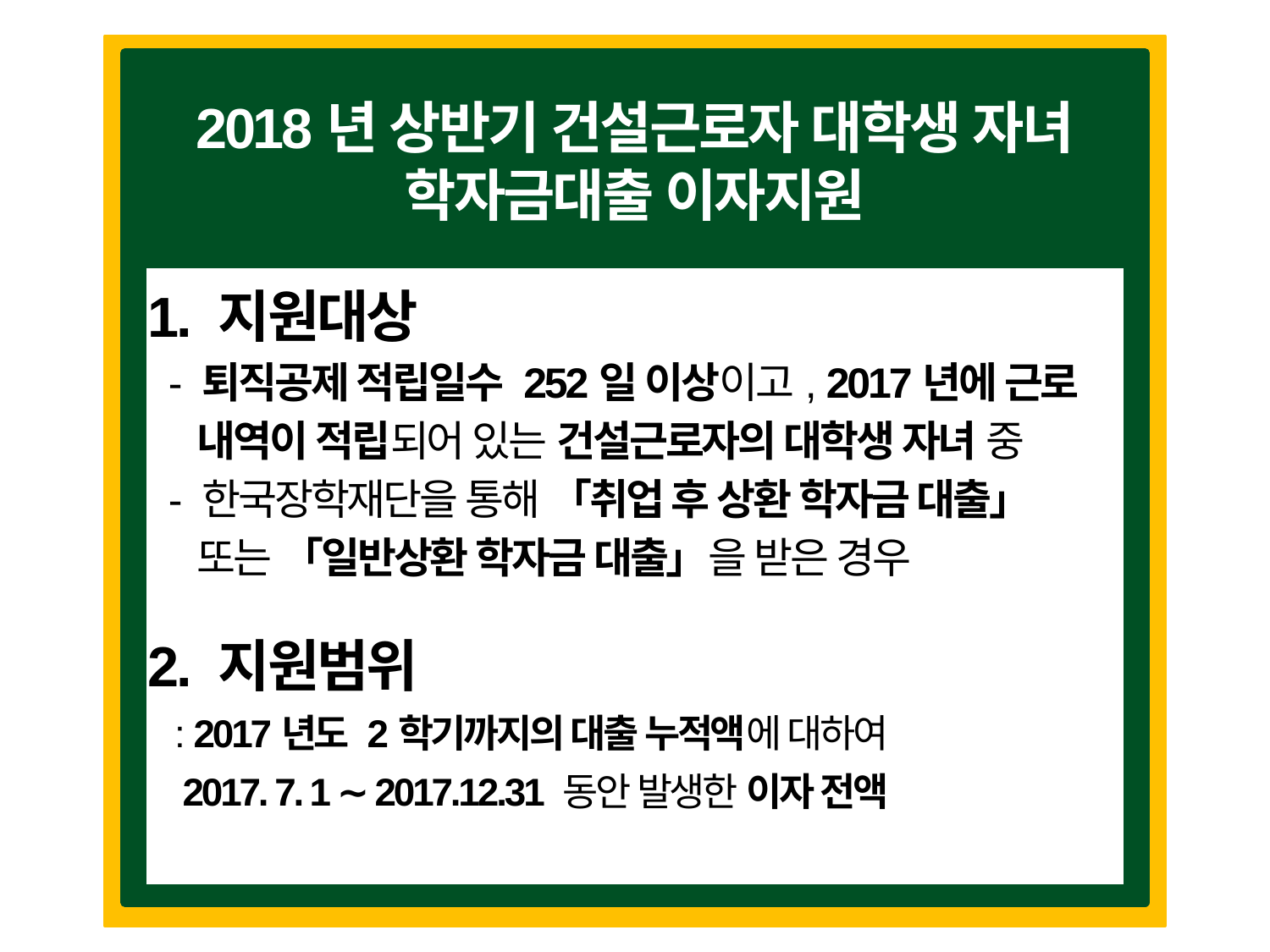

2018년 상반기 건설근로자 대학생 자녀
학자금대출 이자지원

1. 지원대상
  - 퇴직공제 적립일수 252일 이상이고, 2017년에 근로
    내역이 적립되어 있는 건설근로자의 대학생 자녀 중
  - 한국장학재단을 통해 「취업 후 상환 학자금 대출」
    또는 「일반상환 학자금 대출」을 받은 경우

2. 지원범위
   : 2017년도 2학기까지의 대출 누적액에 대하여
    2017. 7. 1 ∼ 2017.12.31 동안 발생한 이자 전액